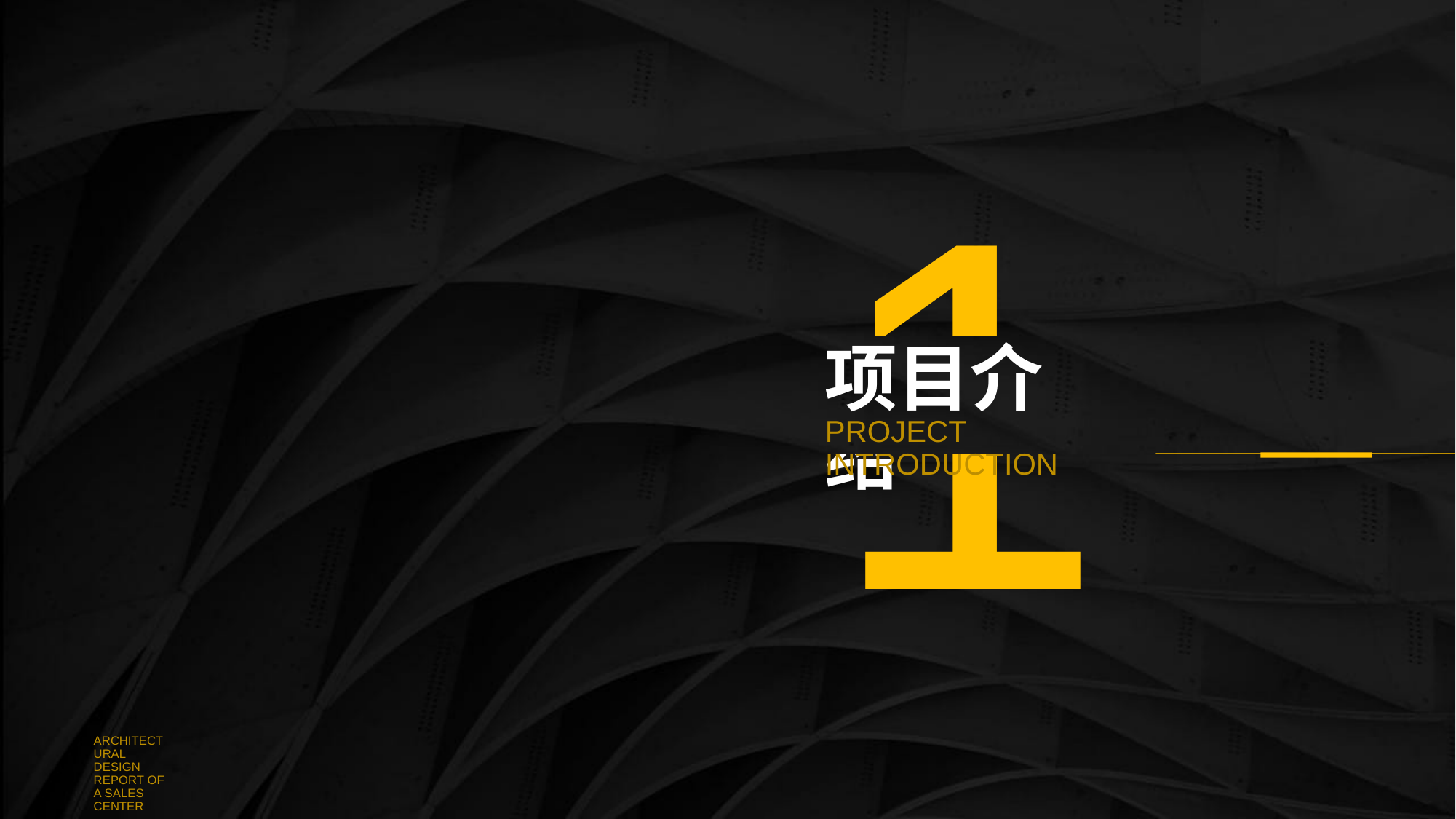

1
项目介绍
PROJECT INTRODUCTION

ARCHITECTURAL DESIGN REPORT OF A SALES CENTER